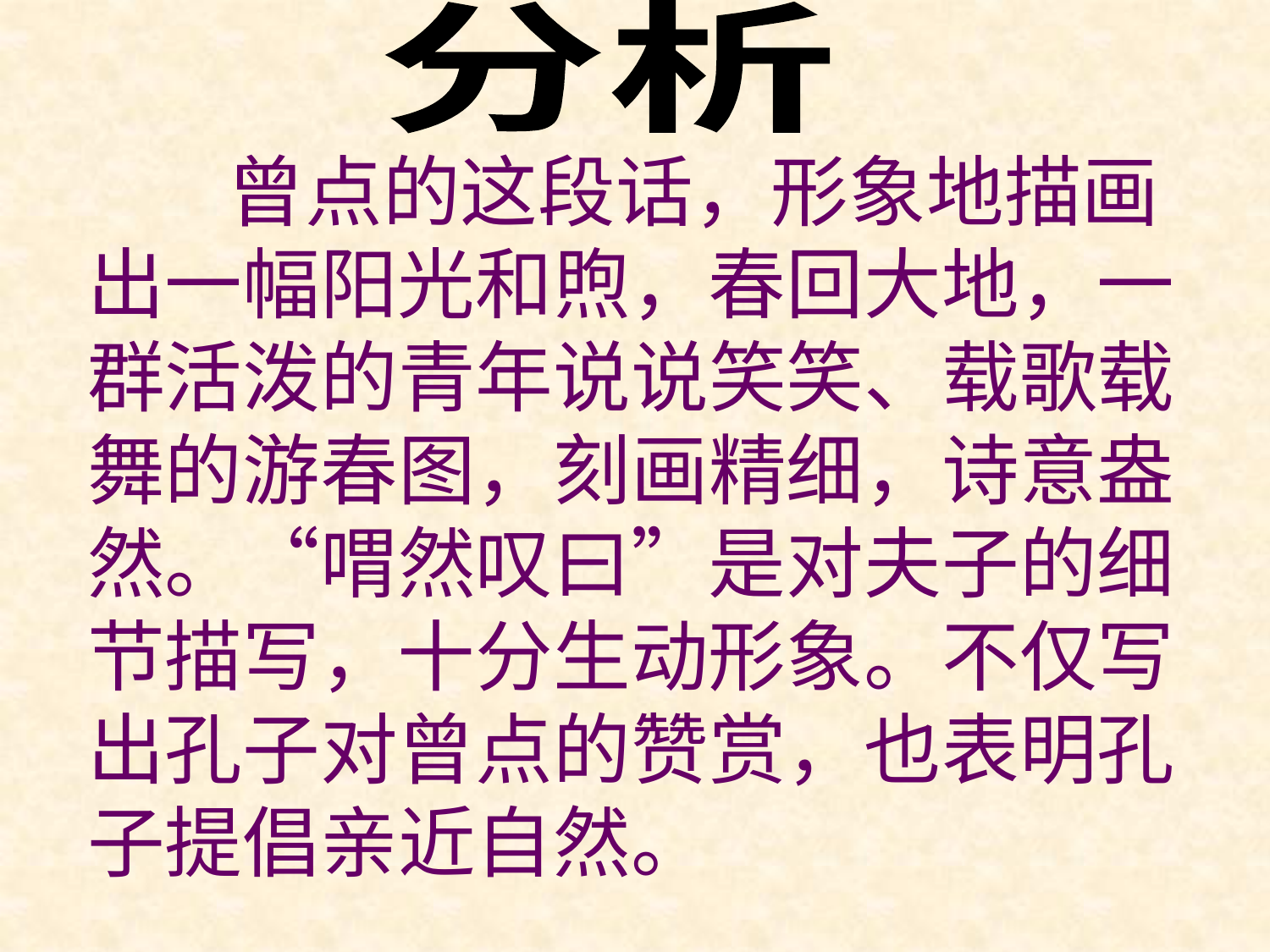

分析
       曾点的这段话，形象地描画出一幅阳光和煦，春回大地，一群活泼的青年说说笑笑、载歌载舞的游春图，刻画精细，诗意盎然。“喟然叹曰”是对夫子的细节描写，十分生动形象。不仅写出孔子对曾点的赞赏，也表明孔子提倡亲近自然。